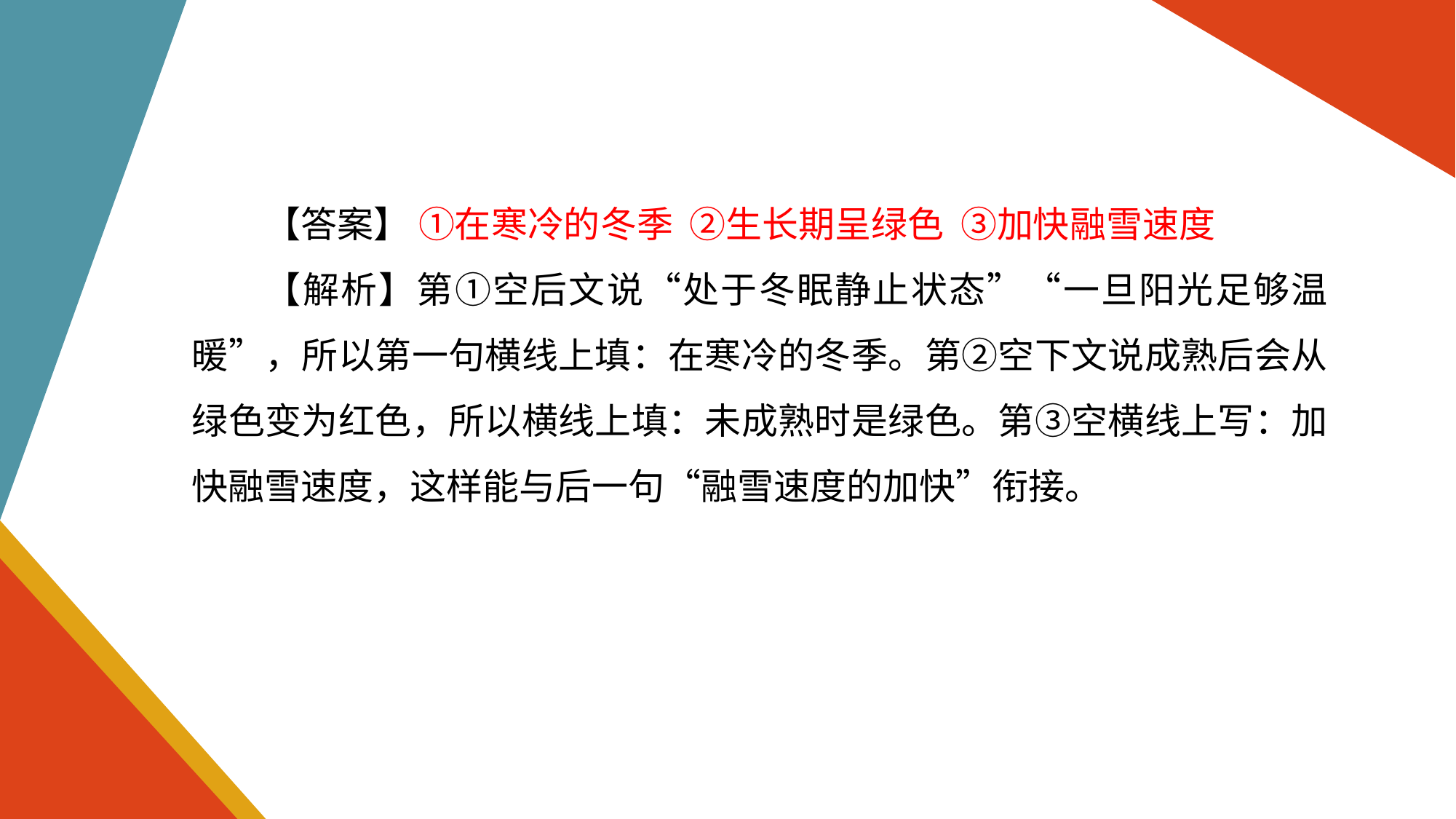

【答案】 ①在寒冷的冬季  ②生长期呈绿色  ③加快融雪速度
【解析】第①空后文说“处于冬眠静止状态”“一旦阳光足够温暖”，所以第一句横线上填：在寒冷的冬季。第②空下文说成熟后会从绿色变为红色，所以横线上填：未成熟时是绿色。第③空横线上写：加快融雪速度，这样能与后一句“融雪速度的加快”衔接。